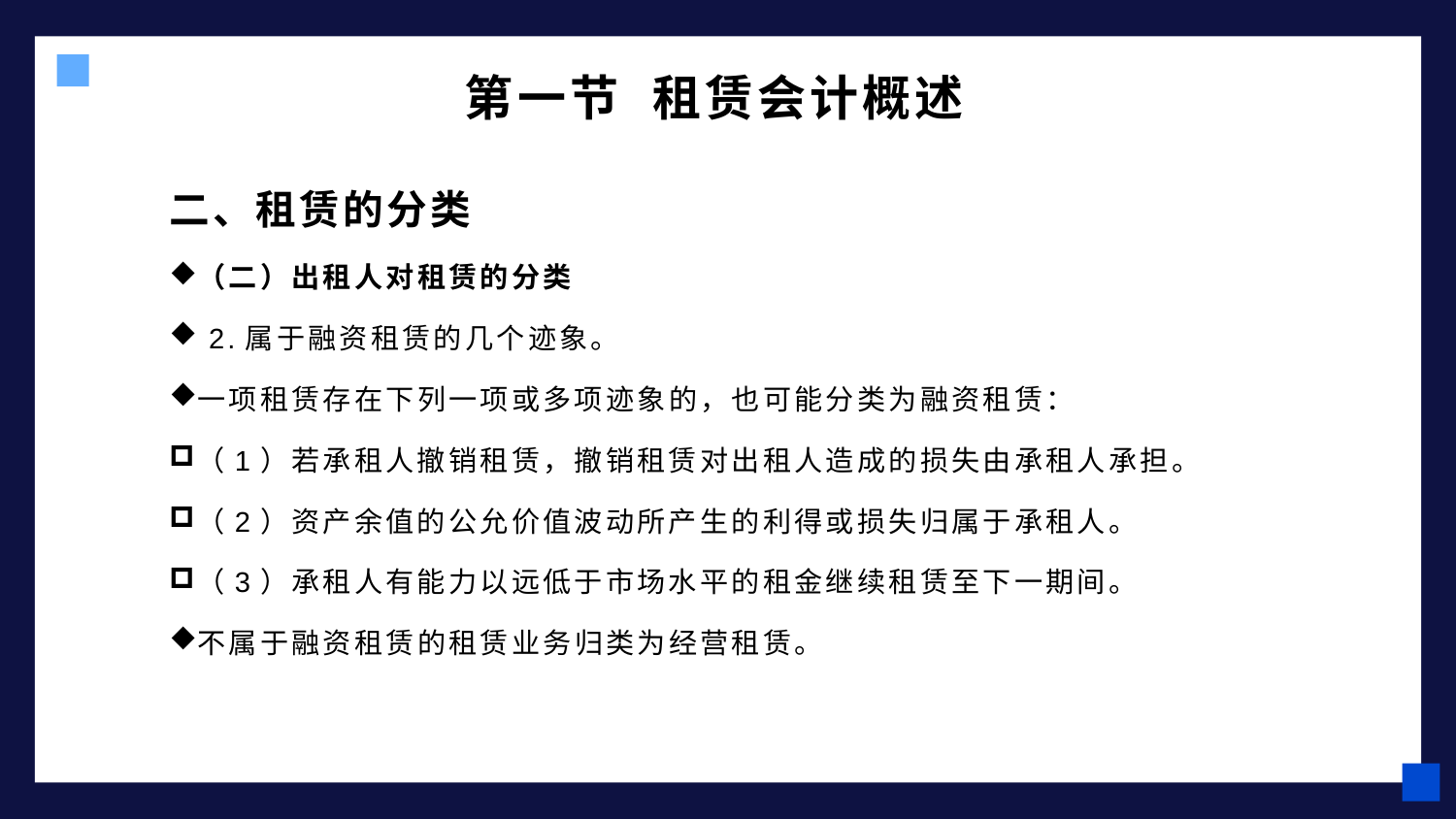

# 第一节  租赁会计概述
二、租赁的分类
（二）出租人对租赁的分类
 2.属于融资租赁的几个迹象。
一项租赁存在下列一项或多项迹象的，也可能分类为融资租赁：
（1）若承租人撤销租赁，撤销租赁对出租人造成的损失由承租人承担。
（2）资产余值的公允价值波动所产生的利得或损失归属于承租人。
（3）承租人有能力以远低于市场水平的租金继续租赁至下一期间。
不属于融资租赁的租赁业务归类为经营租赁。